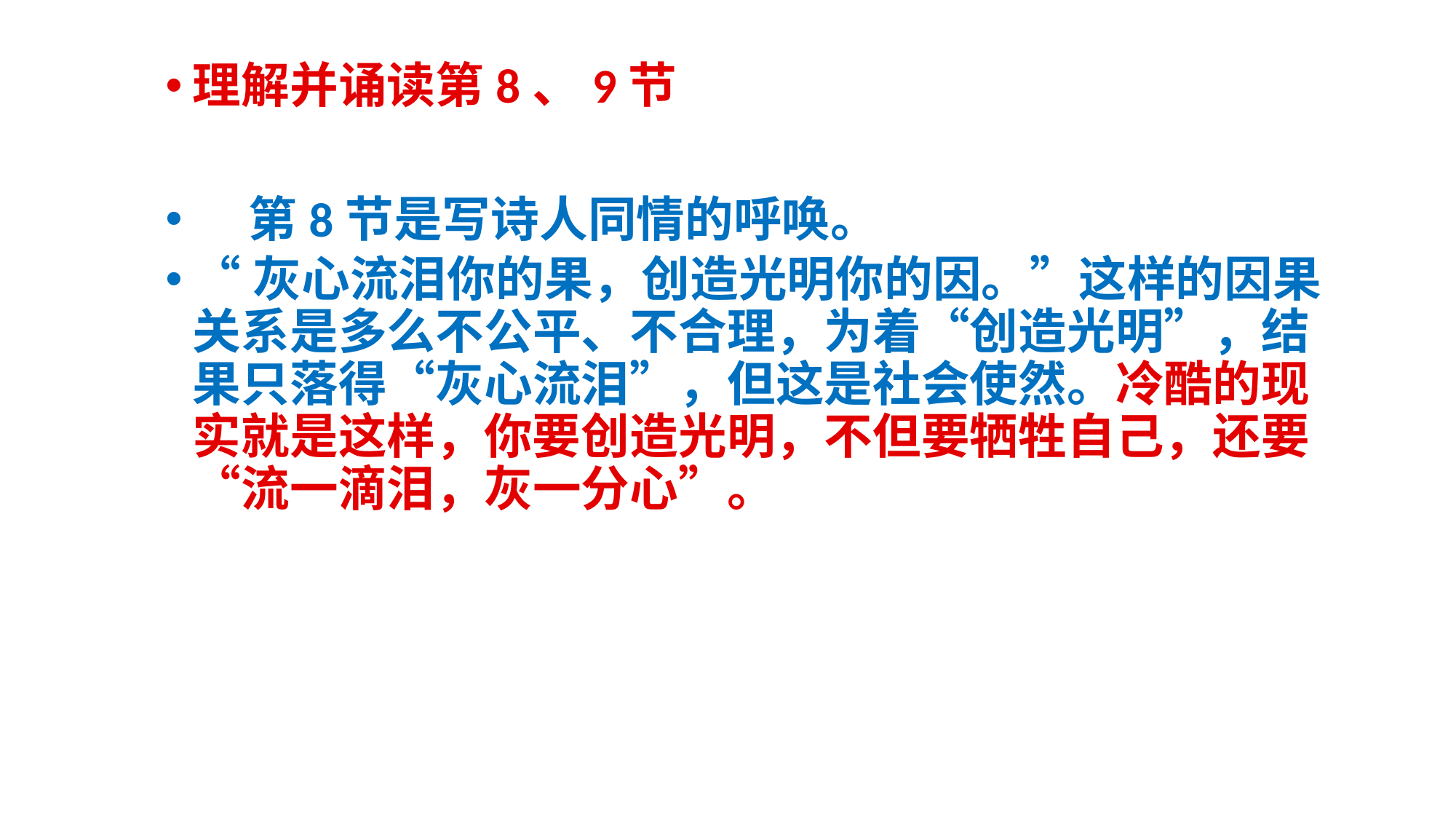

理解并诵读第8、9节

    第8节是写诗人同情的呼唤。
“灰心流泪你的果，创造光明你的因。”这样的因果关系是多么不公平、不合理，为着“创造光明”，结果只落得“灰心流泪”，但这是社会使然。冷酷的现实就是这样，你要创造光明，不但要牺牲自己，还要“流一滴泪，灰一分心”。